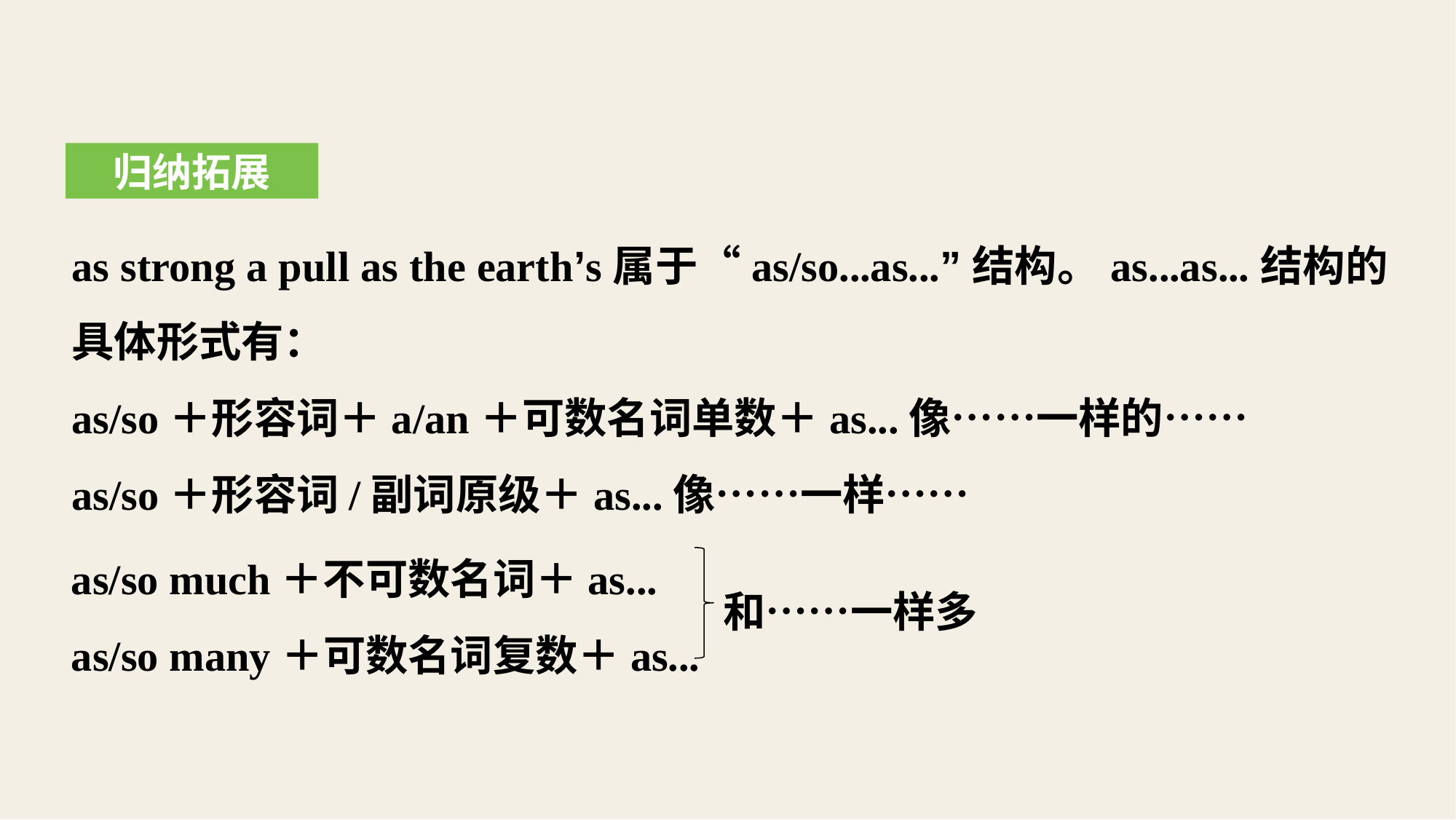

归纳拓展
as strong a pull as the earth’s属于“as/so...as...”结构。as...as...结构的具体形式有：
as/so＋形容词＋a/an＋可数名词单数＋as...像……一样的……
as/so＋形容词/副词原级＋as...像……一样……
as/so much＋不可数名词＋as...
as/so many＋可数名词复数＋as...

和……一样多